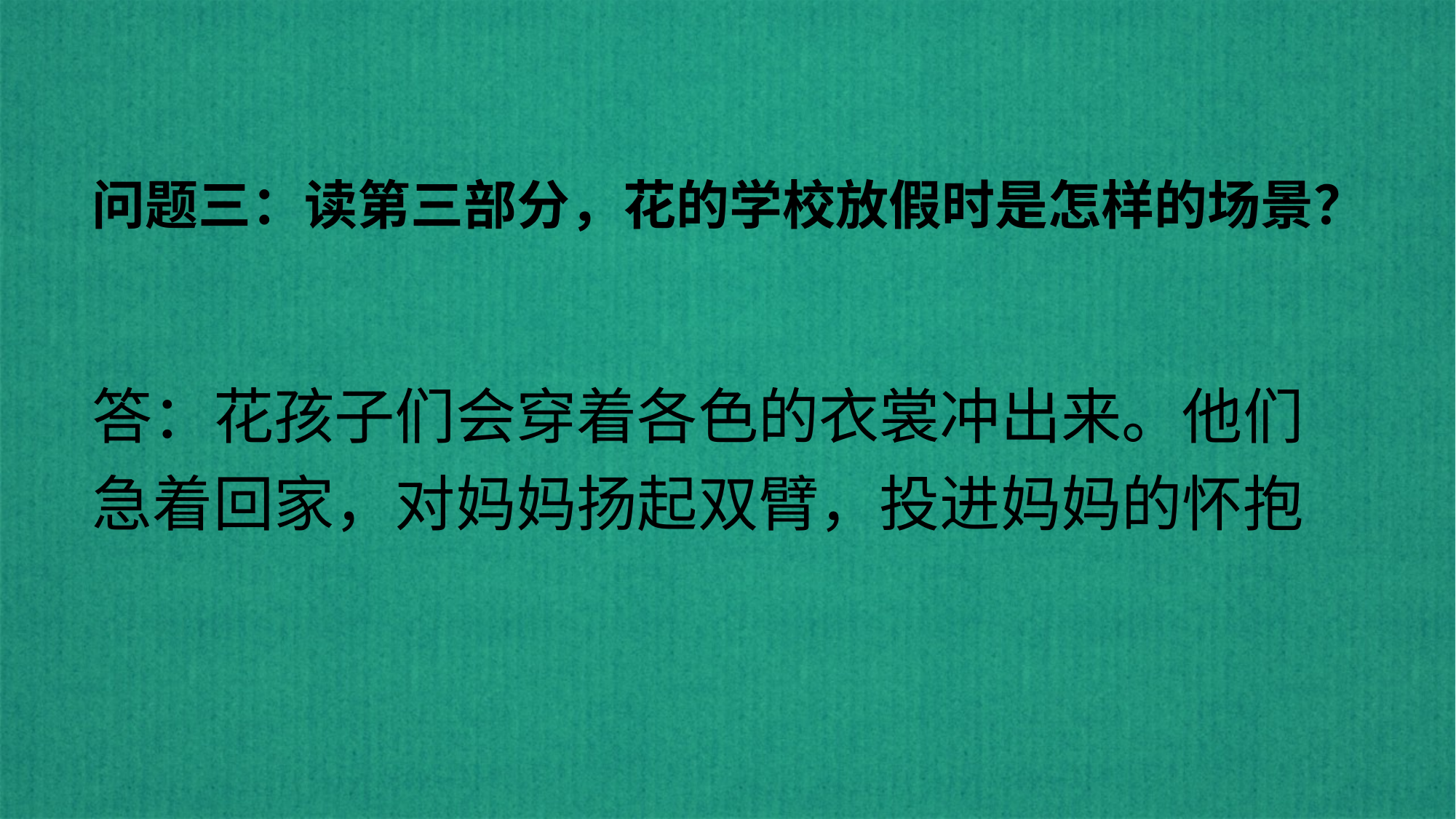

# 问题三：读第三部分，花的学校放假时是怎样的场景？
答：花孩子们会穿着各色的衣裳冲出来。他们急着回家，对妈妈扬起双臂，投进妈妈的怀抱